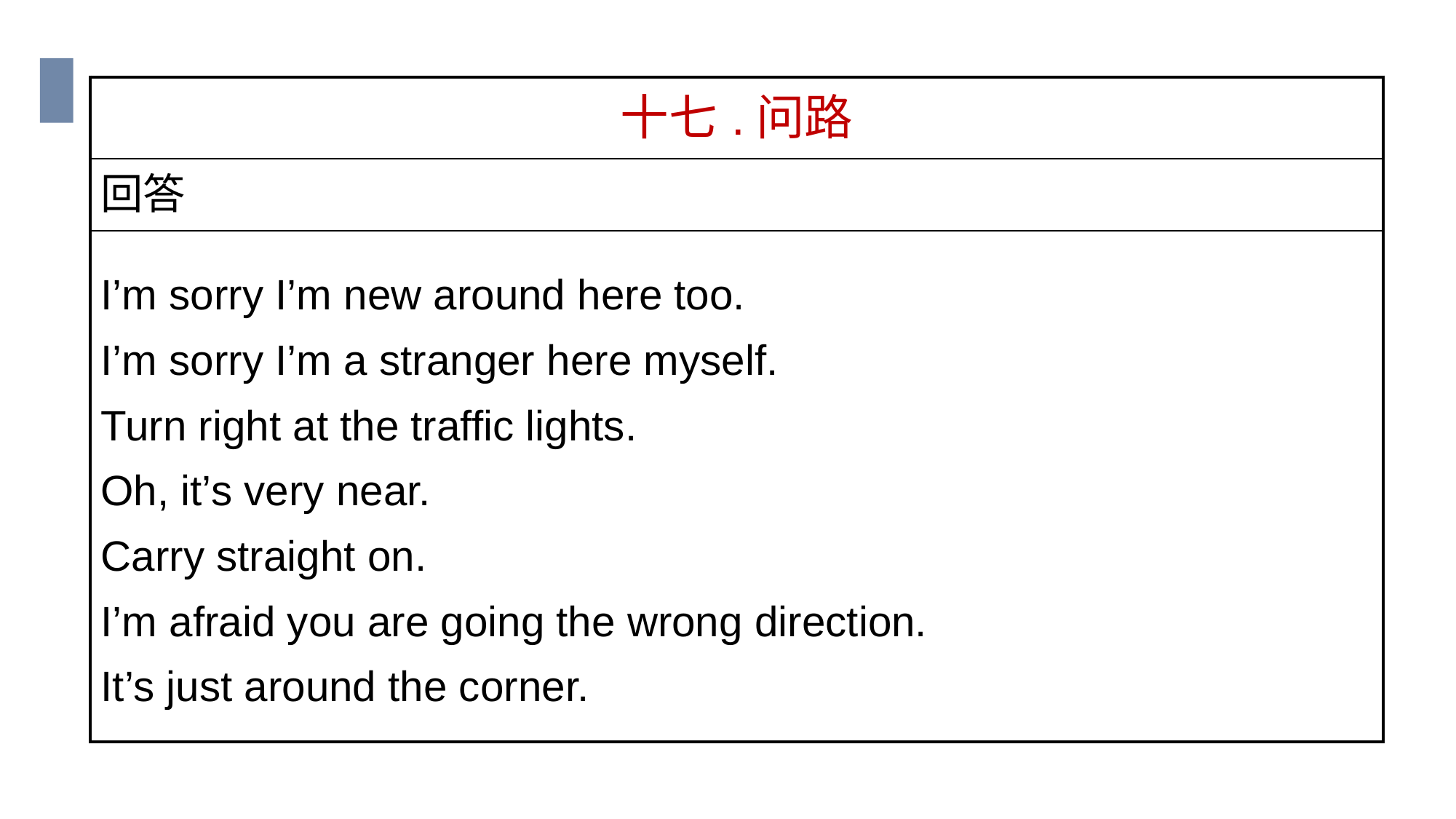

| 十七.问路 |
| --- |
| 回答 |
| I’m sorry I’m new around here too. I’m sorry I’m a stranger here myself. Turn right at the traffic lights. Oh, it’s very near. Carry straight on. I’m afraid you are going the wrong direction. It’s just around the corner. |